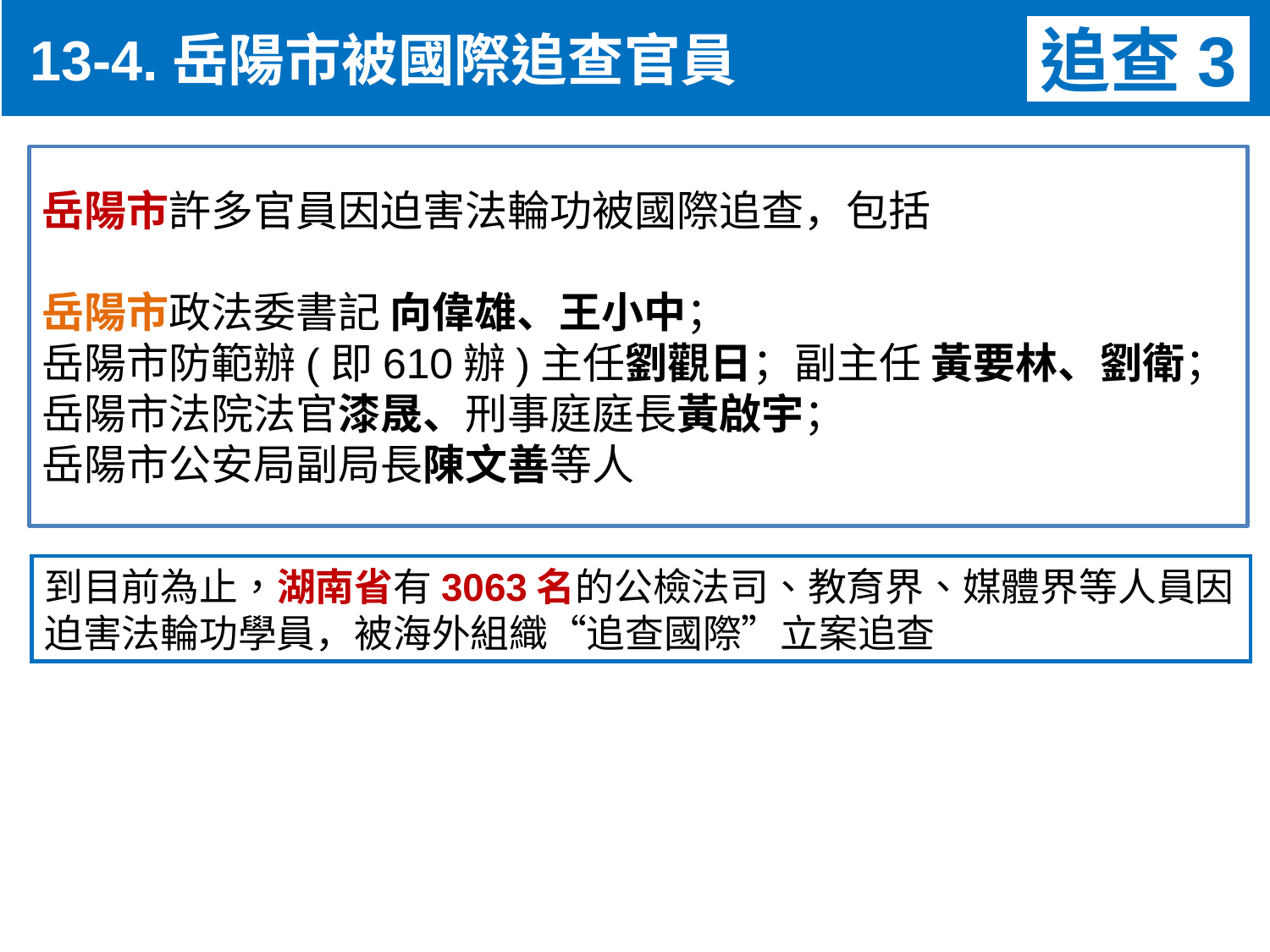

13-4.岳陽市被國際追查官員
追查3
岳陽市許多官員因迫害法輪功被國際追查，包括

岳陽市政法委書記 向偉雄、王小中；
岳陽市防範辦(即610辦)主任劉觀日；副主任 黃要林、劉衛；
岳陽市法院法官漆晟、刑事庭庭長黃啟宇；
岳陽市公安局副局長陳文善等人
到目前為止，湖南省有3063名的公檢法司、教育界、媒體界等人員因迫害法輪功學員，被海外組織“追查國際”立案追查